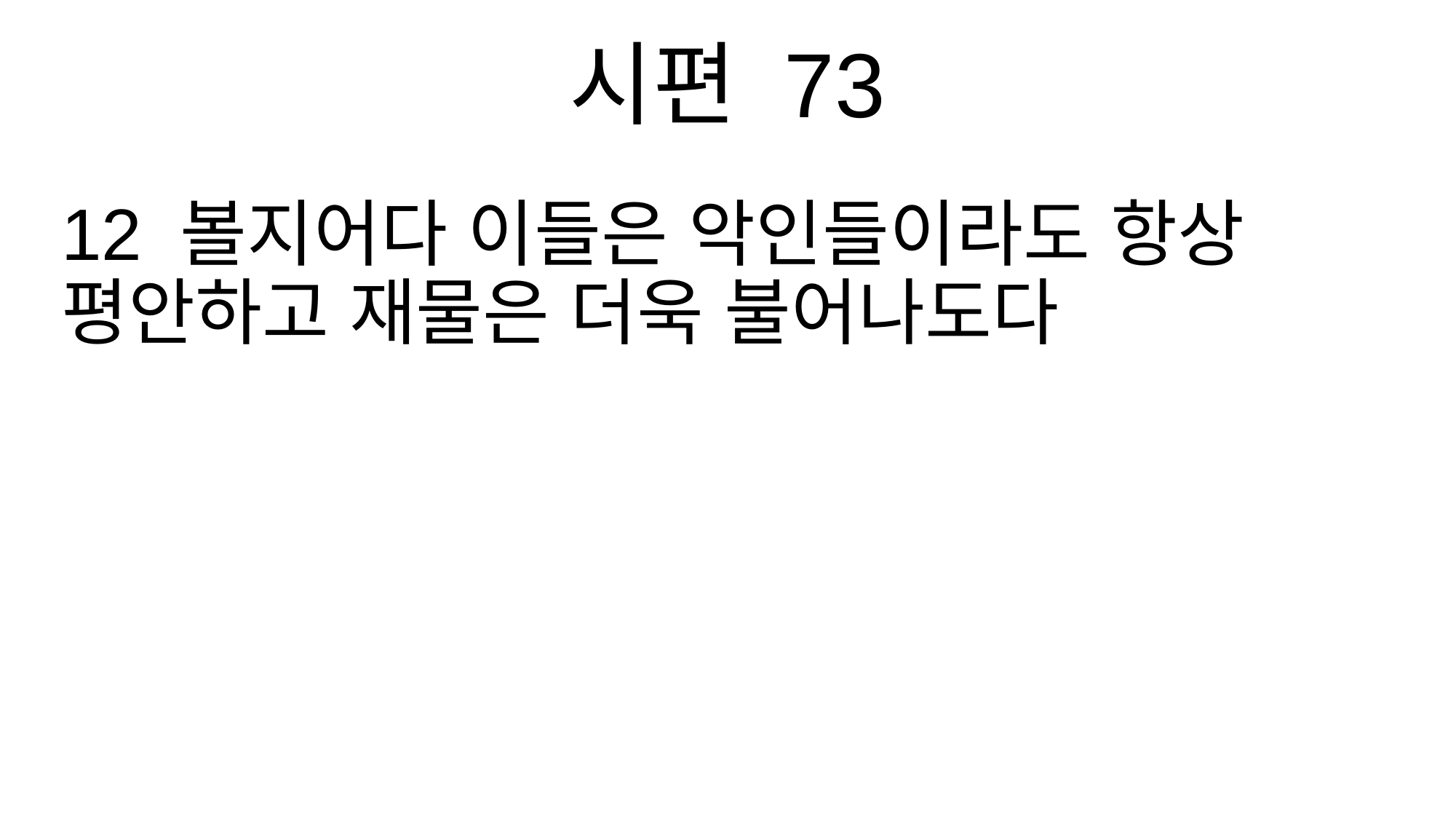

시편 73
12 볼지어다 이들은 악인들이라도 항상 평안하고 재물은 더욱 불어나도다